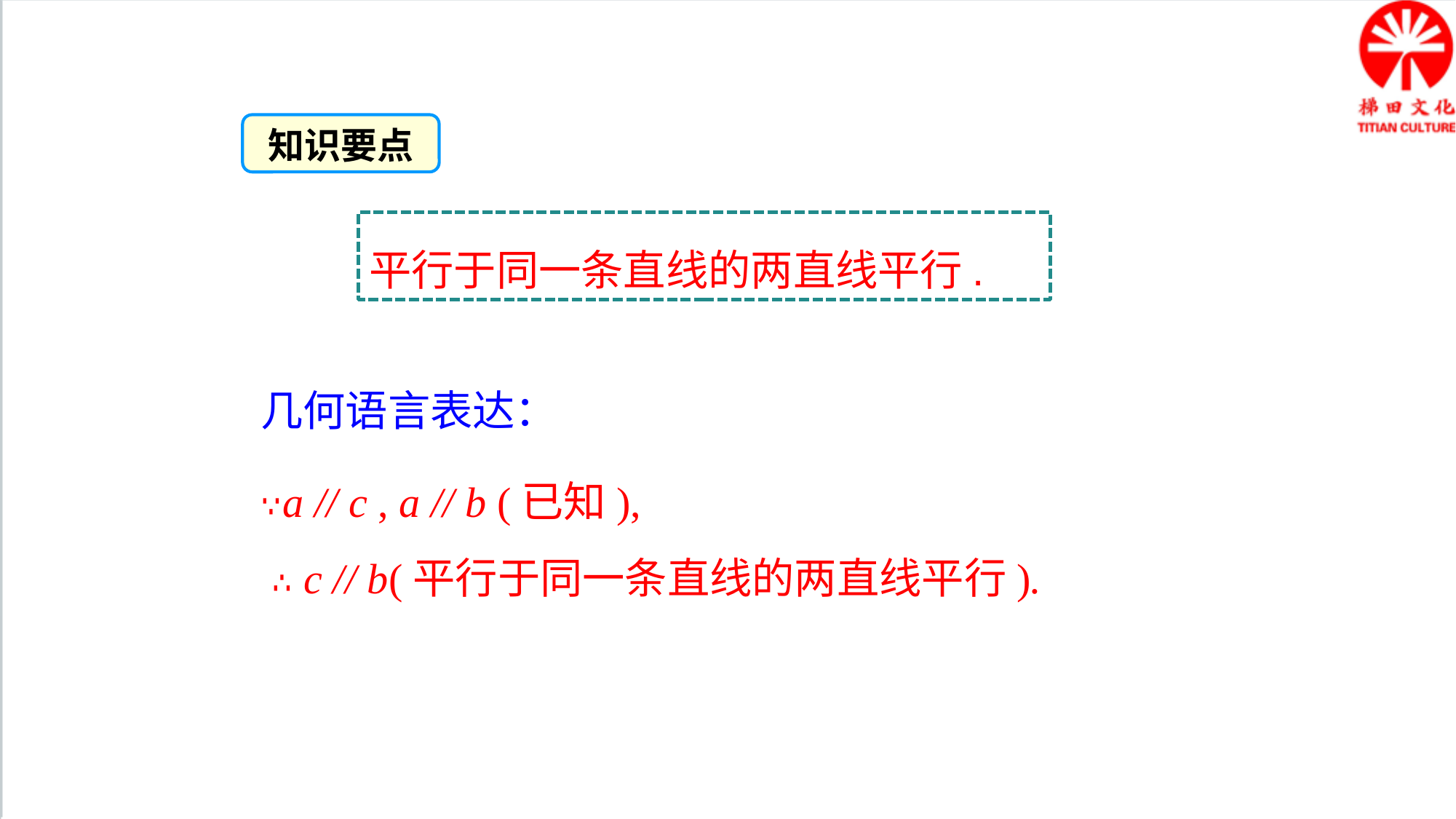

知识要点
平行于同一条直线的两直线平行.
几何语言表达：
∵a // c , a // b (已知),
 ∴ c // b(平行于同一条直线的两直线平行).